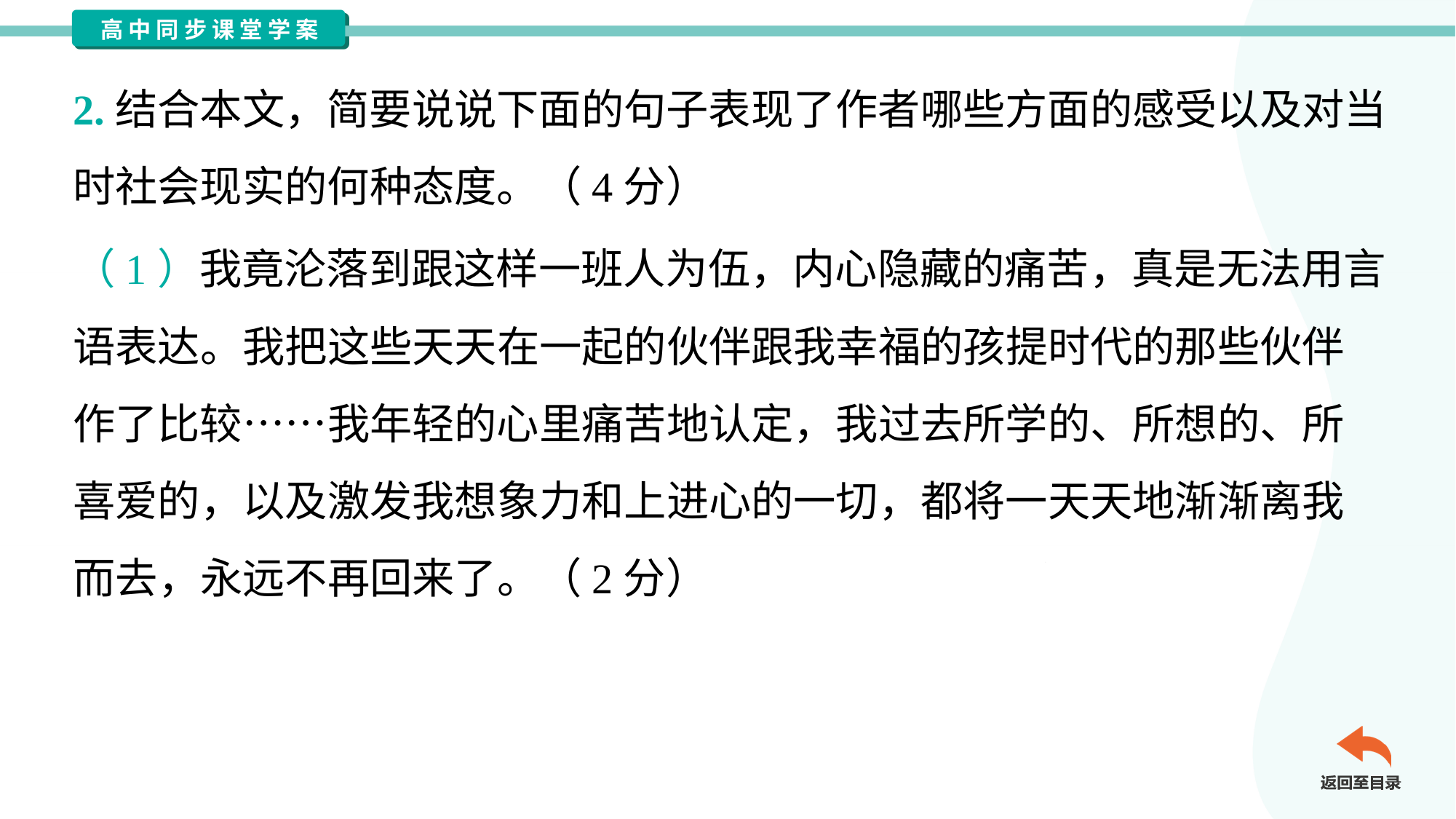

2.结合本文，简要说说下面的句子表现了作者哪些方面的感受以及对当
时社会现实的何种态度。（4分）
（1）我竟沦落到跟这样一班人为伍，内心隐藏的痛苦，真是无法用言
语表达。我把这些天天在一起的伙伴跟我幸福的孩提时代的那些伙伴
作了比较……我年轻的心里痛苦地认定，我过去所学的、所想的、所
喜爱的，以及激发我想象力和上进心的一切，都将一天天地渐渐离我
而去，永远不再回来了。（2分）